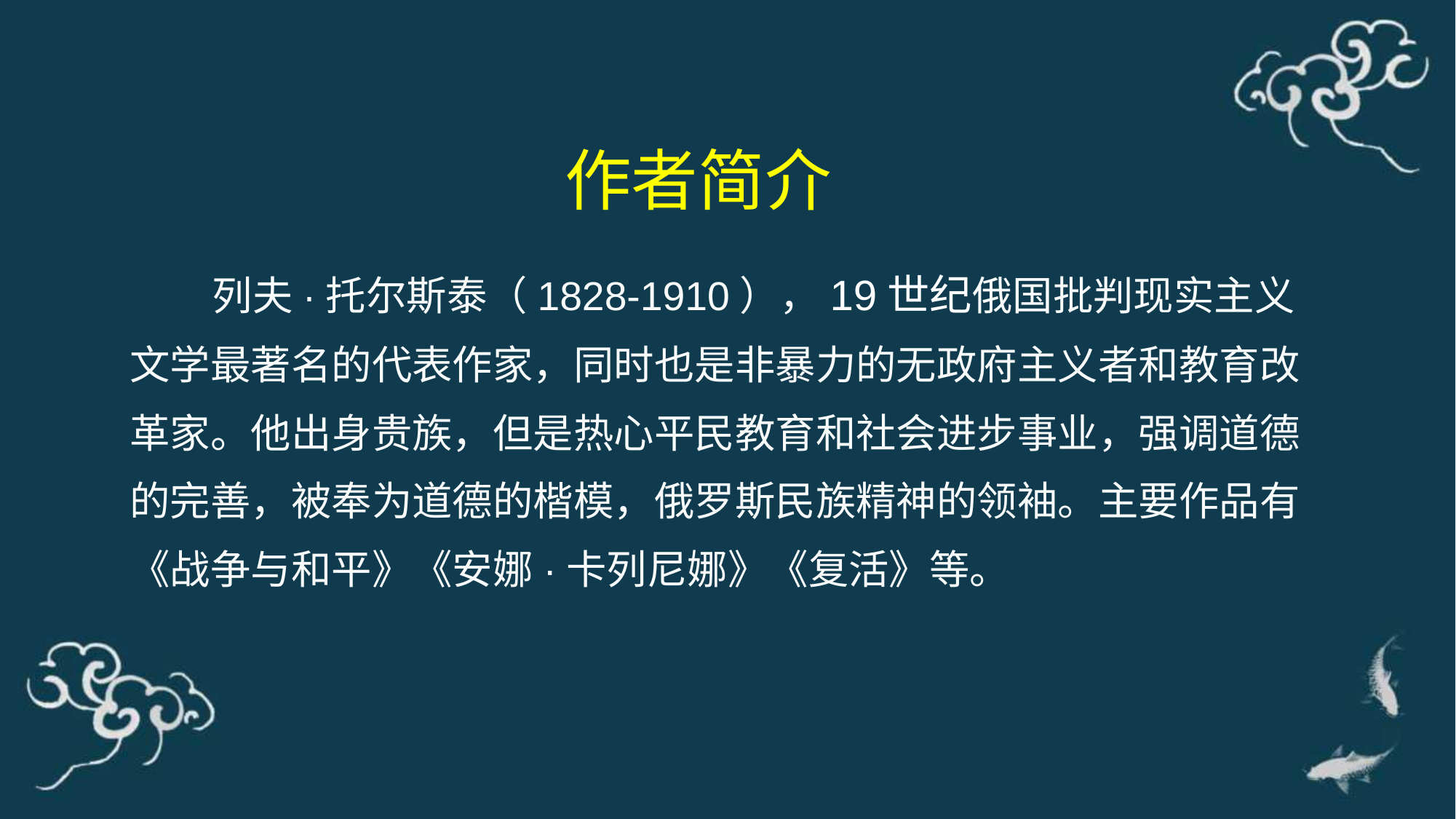

作者简介
        列夫·托尔斯泰（1828-1910），19世纪俄国批判现实主义文学最著名的代表作家，同时也是非暴力的无政府主义者和教育改革家。他出身贵族，但是热心平民教育和社会进步事业，强调道德的完善，被奉为道德的楷模，俄罗斯民族精神的领袖。主要作品有《战争与和平》《安娜·卡列尼娜》《复活》等。